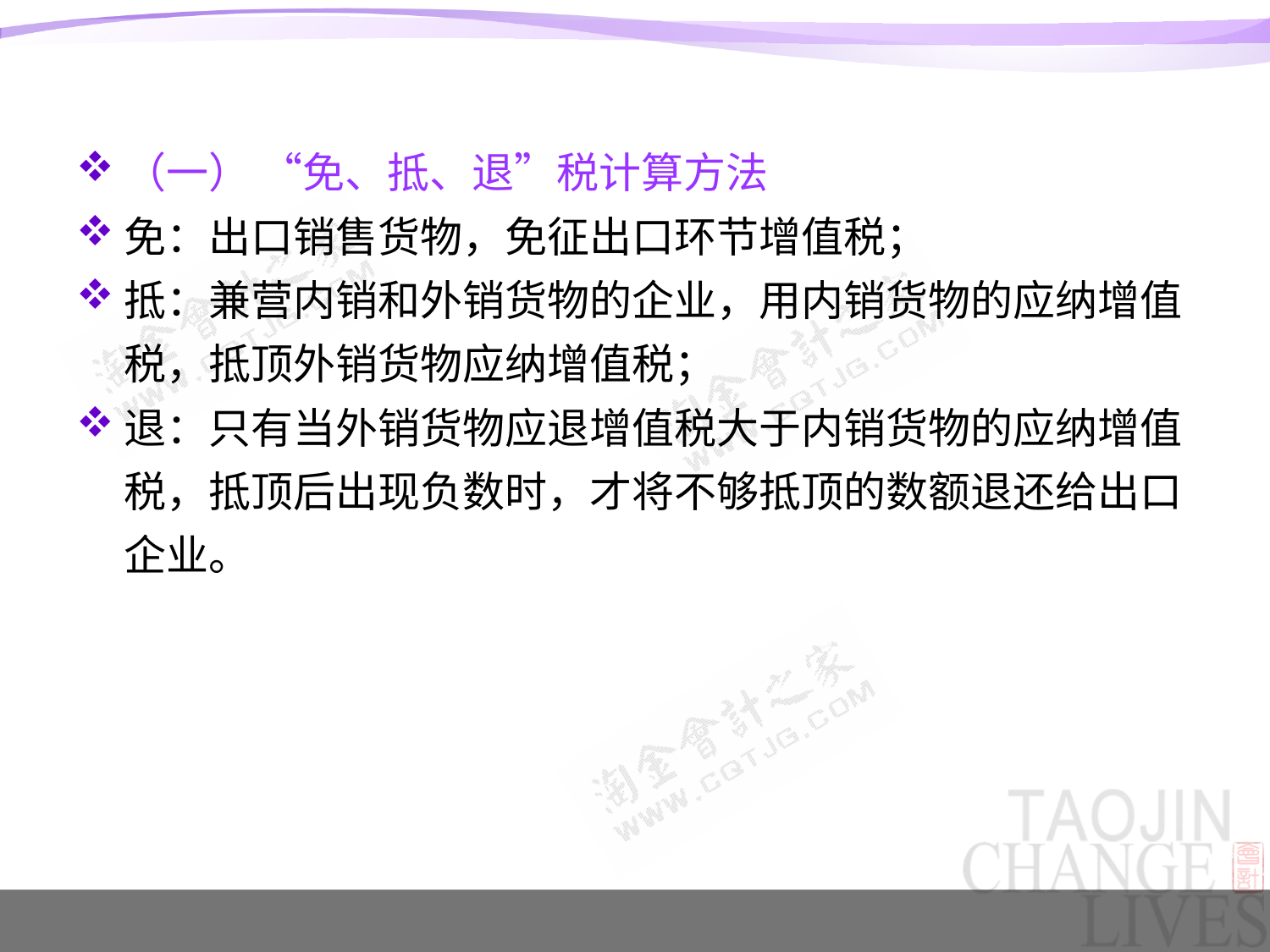

（一） “免、抵、退”税计算方法
免：出口销售货物，免征出口环节增值税；
抵：兼营内销和外销货物的企业，用内销货物的应纳增值税，抵顶外销货物应纳增值税；
退：只有当外销货物应退增值税大于内销货物的应纳增值税，抵顶后出现负数时，才将不够抵顶的数额退还给出口企业。